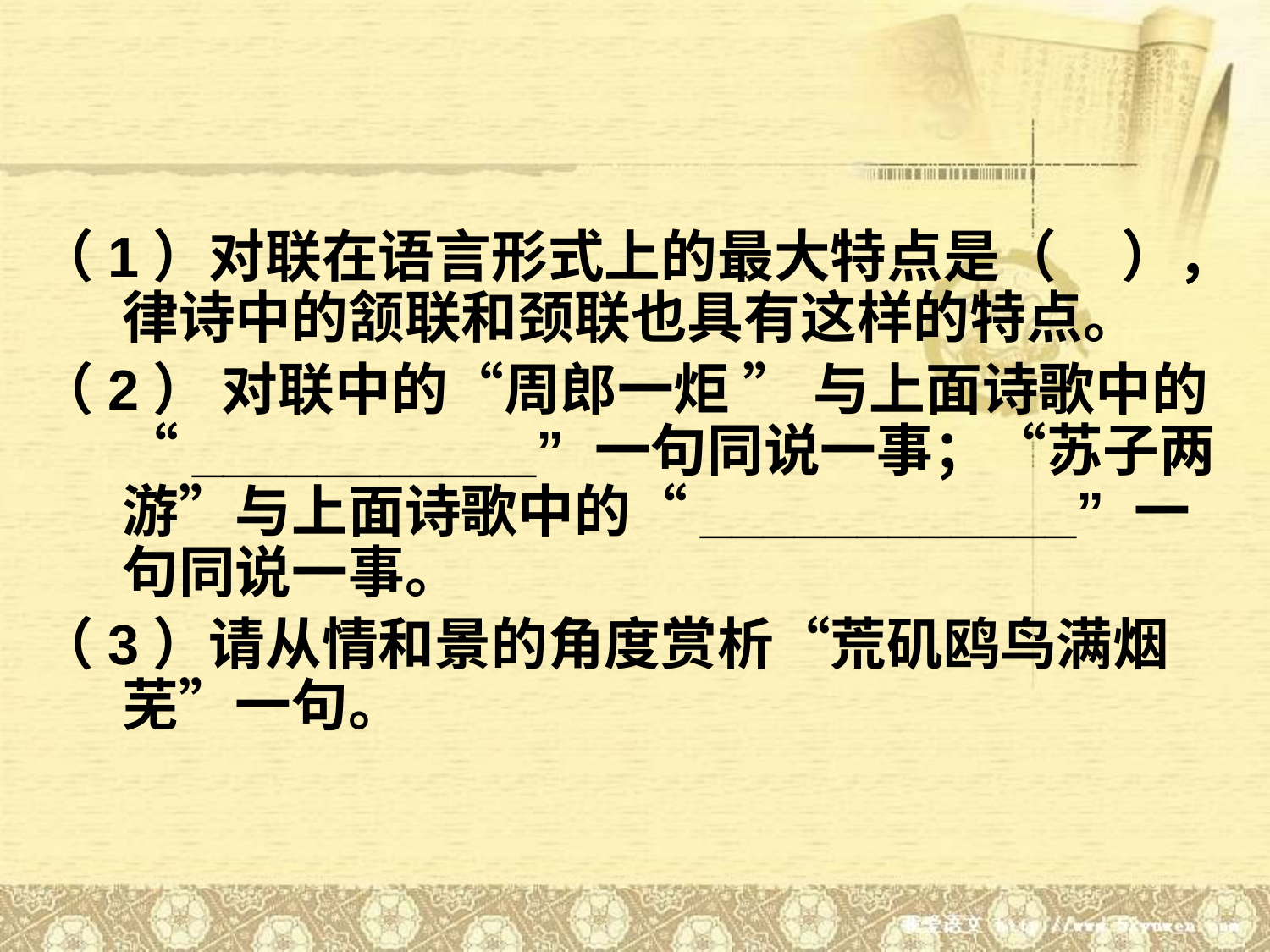

（1）对联在语言形式上的最大特点是（     ），律诗中的颔联和颈联也具有这样的特点。
（2） 对联中的“周郎一炬 ” 与上面诗歌中的 “___________” 一句同说一事；“苏子两游”与上面诗歌中的“____________” 一句同说一事。
（3）请从情和景的角度赏析“荒矶鸥鸟满烟芜”一句。